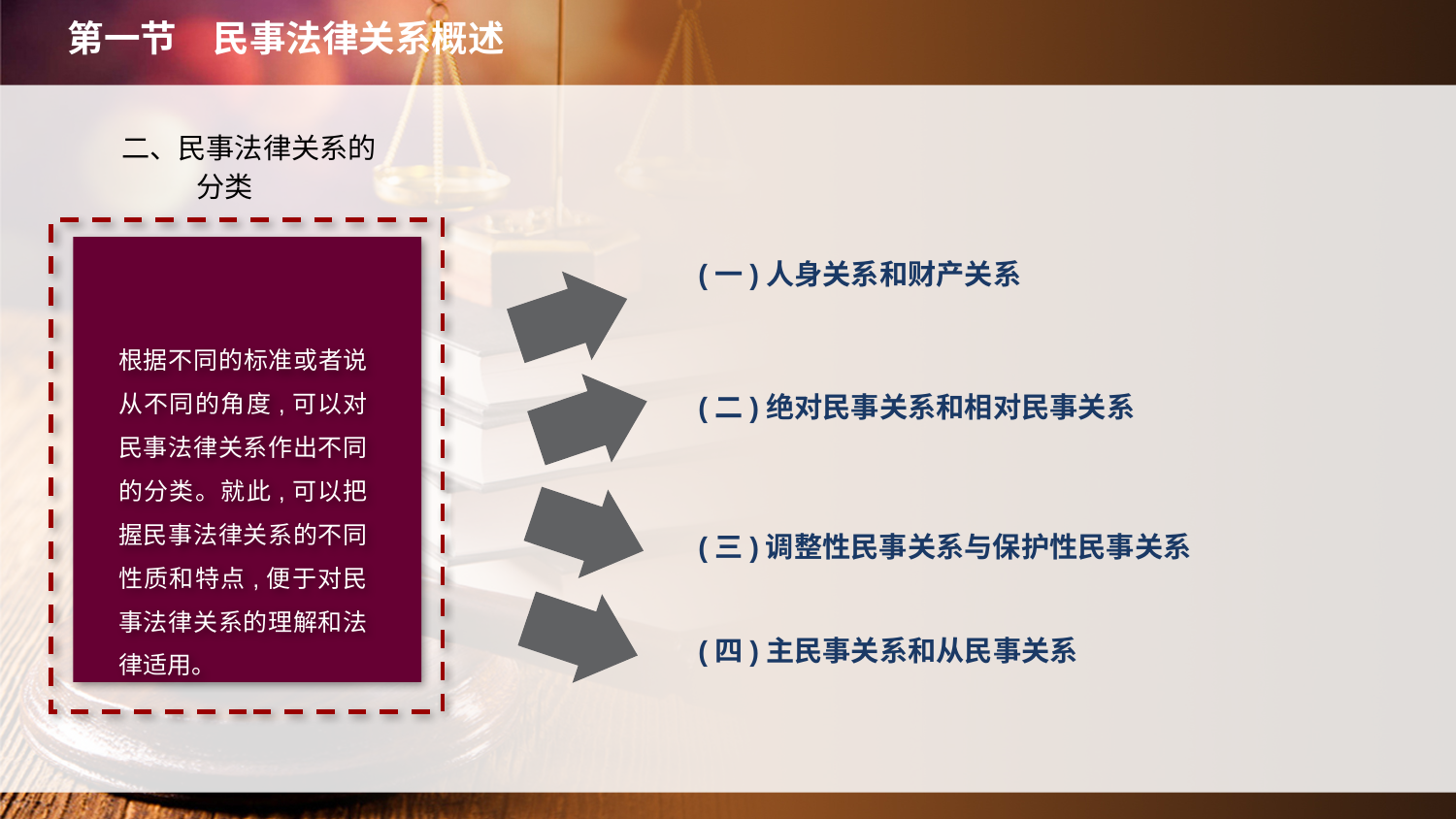

第一节　民事法律关系概述
二、民事法律关系的分类
(一)人身关系和财产关系

根据不同的标准或者说从不同的角度,可以对民事法律关系作出不同的分类。就此,可以把握民事法律关系的不同性质和特点,便于对民事法律关系的理解和法律适用。
(二)绝对民事关系和相对民事关系

(三)调整性民事关系与保护性民事关系

(四)主民事关系和从民事关系